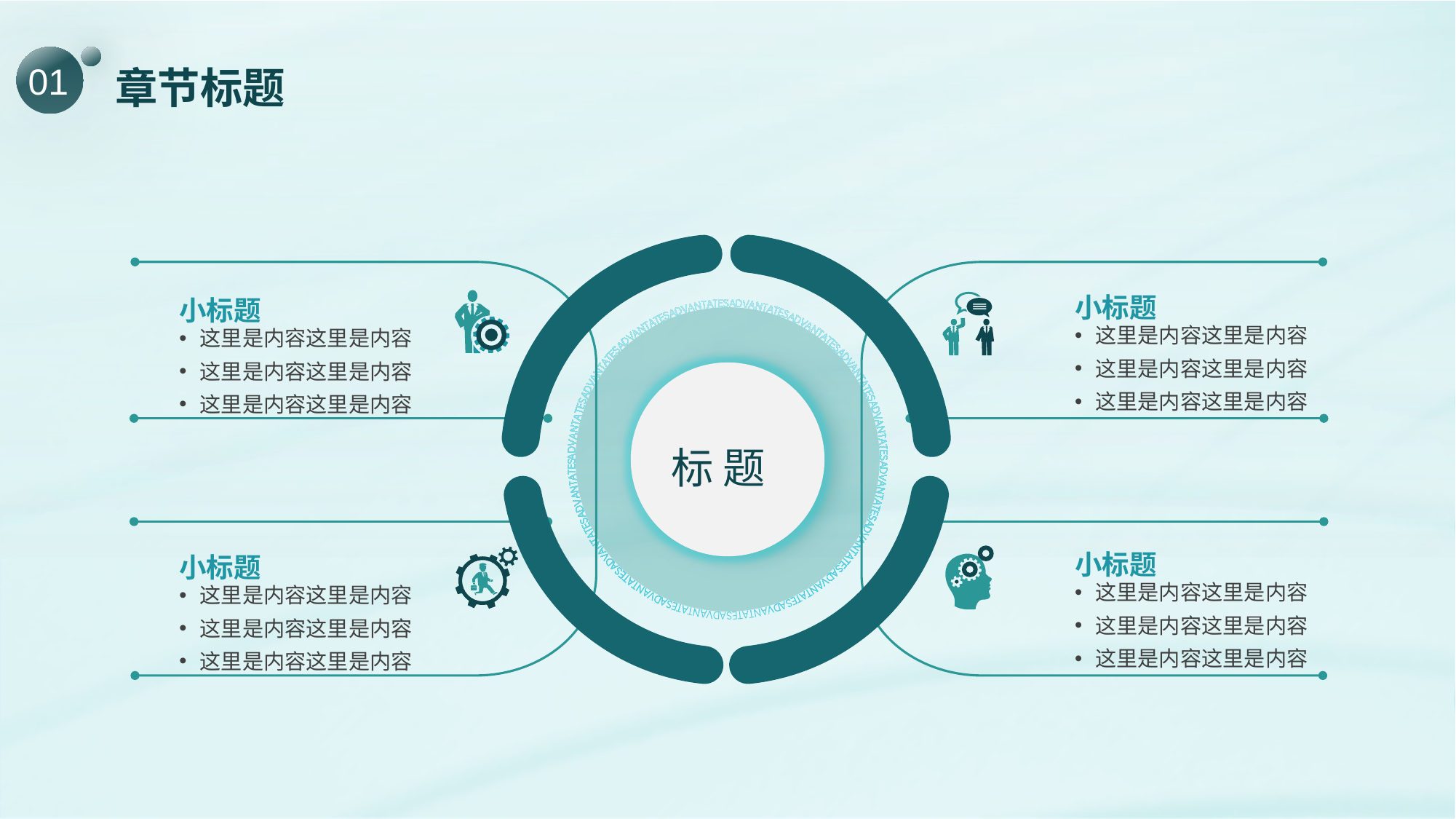

01
# 章节标题

小标题
小标题

这里是内容这里是内容
这里是内容这里是内容
这里是内容这里是内容
这里是内容这里是内容
这里是内容这里是内容
这里是内容这里是内容
标题
小标题
小标题

这里是内容这里是内容
这里是内容这里是内容
这里是内容这里是内容
这里是内容这里是内容
这里是内容这里是内容
这里是内容这里是内容